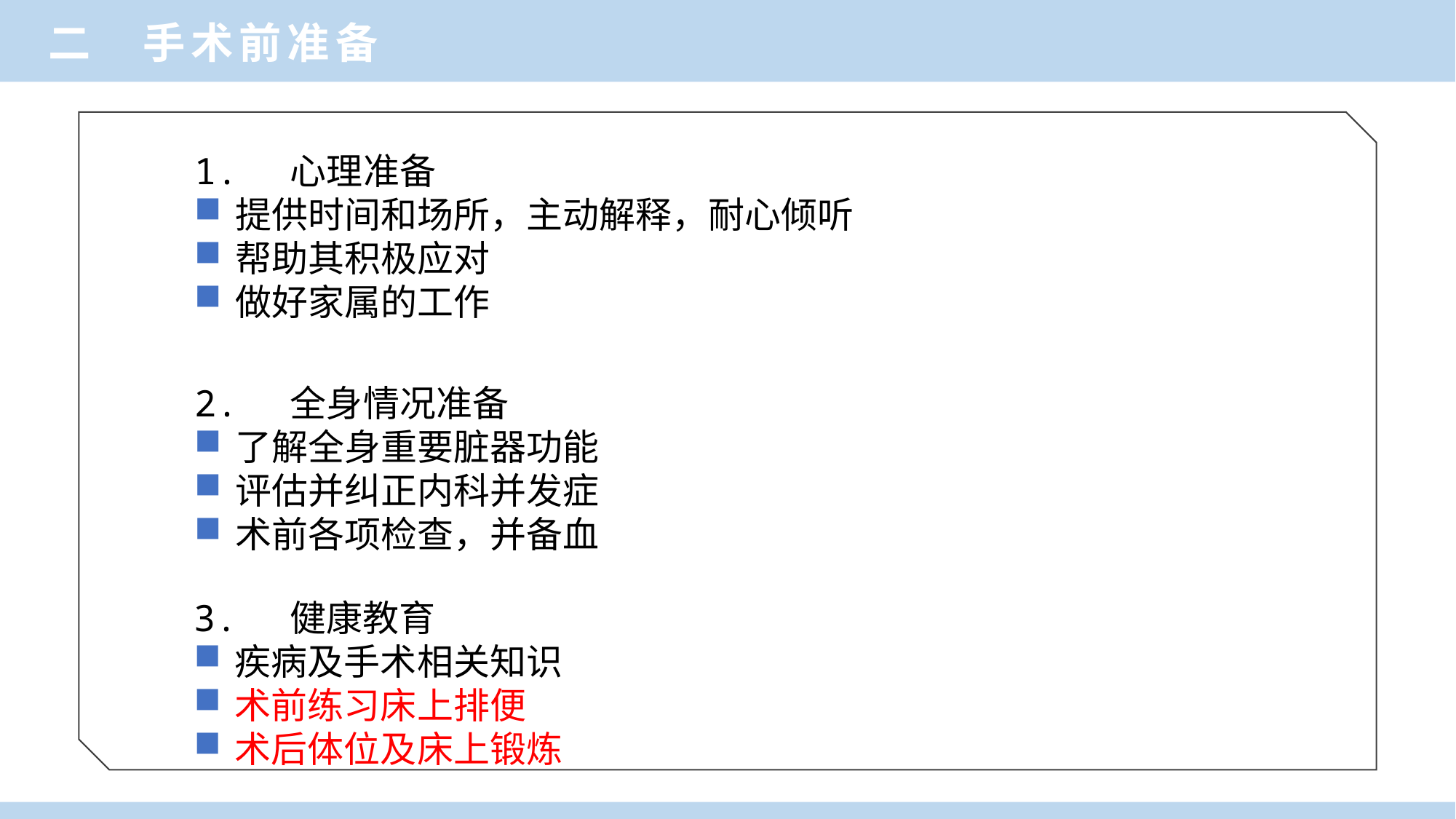

二   手术前准备

1.  心理准备
提供时间和场所，主动解释，耐心倾听
帮助其积极应对
做好家属的工作
2.  全身情况准备
了解全身重要脏器功能
评估并纠正内科并发症
术前各项检查，并备血
3.  健康教育
疾病及手术相关知识
术前练习床上排便
术后体位及床上锻炼